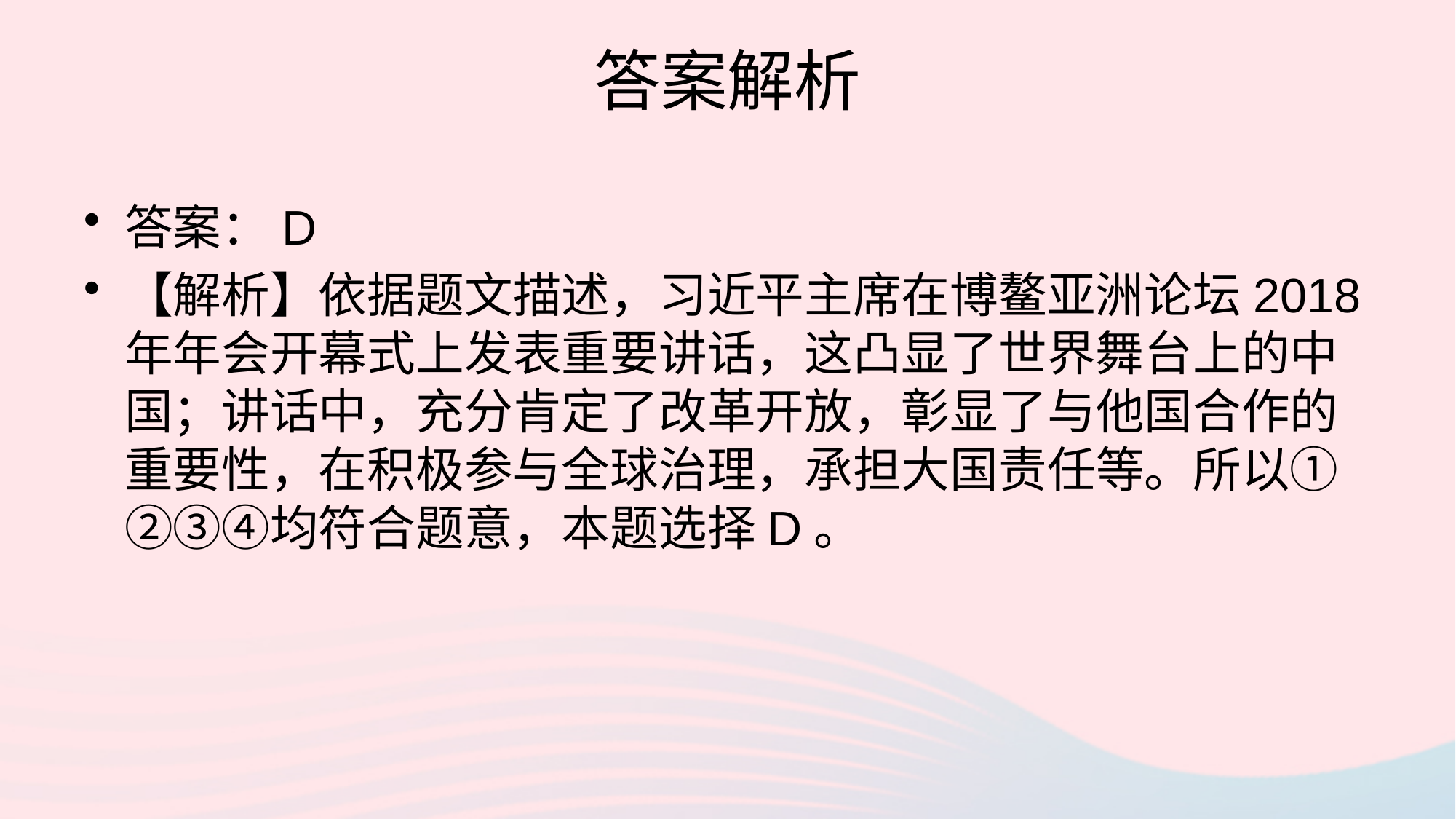

# 答案解析
答案：D
【解析】依据题文描述，习近平主席在博鳌亚洲论坛2018年年会开幕式上发表重要讲话，这凸显了世界舞台上的中国；讲话中，充分肯定了改革开放，彰显了与他国合作的重要性，在积极参与全球治理，承担大国责任等。所以①②③④均符合题意，本题选择D。